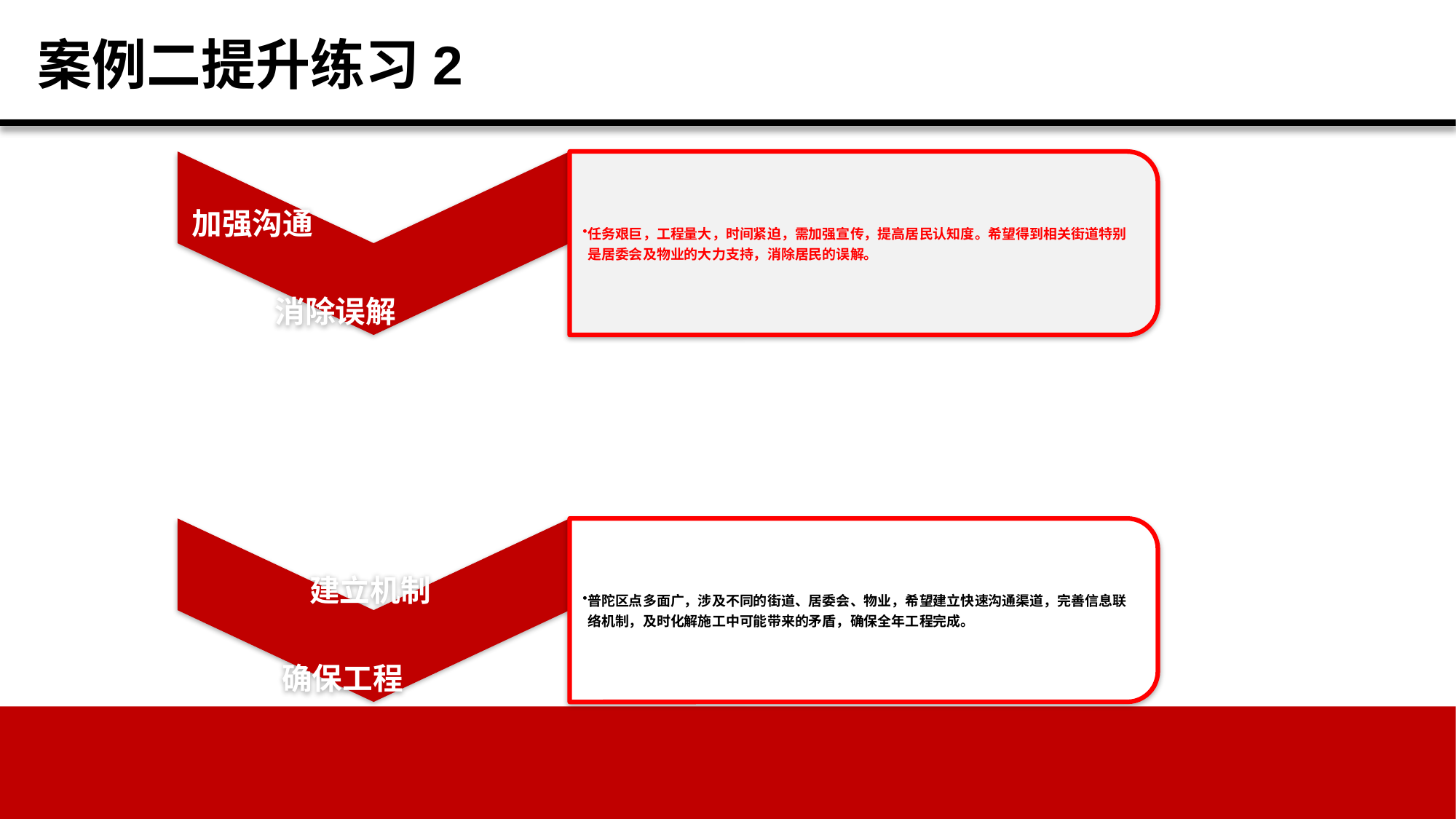

# 案例二提升练习2
加强沟通
消除误解
建立机制
确保工程
普陀区点多面广，涉及不同的街道、居委会、物业，希望建立快速沟通渠道，完善信息联络机制，及时化解施工中可能带来的矛盾，确保全年工程完成。
任务艰巨，工程量大，时间紧迫，需加强宣传，提高居民认知度。希望得到相关街道特别是居委会及物业的大力支持，消除居民的误解。